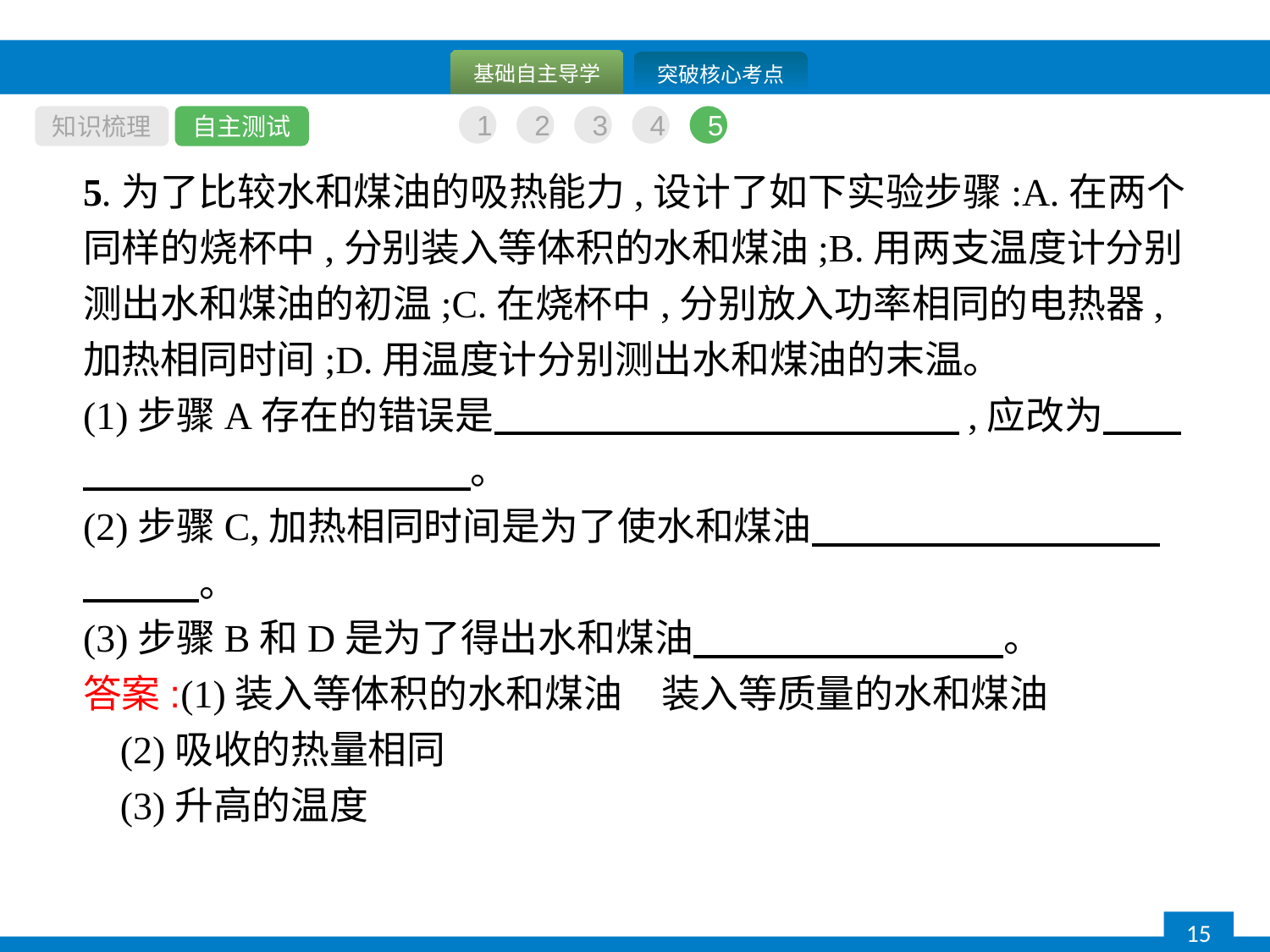

知识梳理
自主测试
1
2
3
4
5
5.为了比较水和煤油的吸热能力,设计了如下实验步骤:A.在两个同样的烧杯中,分别装入等体积的水和煤油;B.用两支温度计分别测出水和煤油的初温;C.在烧杯中,分别放入功率相同的电热器,加热相同时间;D.用温度计分别测出水和煤油的末温。
(1)步骤A存在的错误是　　　　　　　　　　　　,应改为　　　　　　　　　　　　。
(2)步骤C,加热相同时间是为了使水和煤油　　　　　　　　　　　　。
(3)步骤B和D是为了得出水和煤油　　　　　　　　。
答案:(1)装入等体积的水和煤油　装入等质量的水和煤油
(2)吸收的热量相同
(3)升高的温度